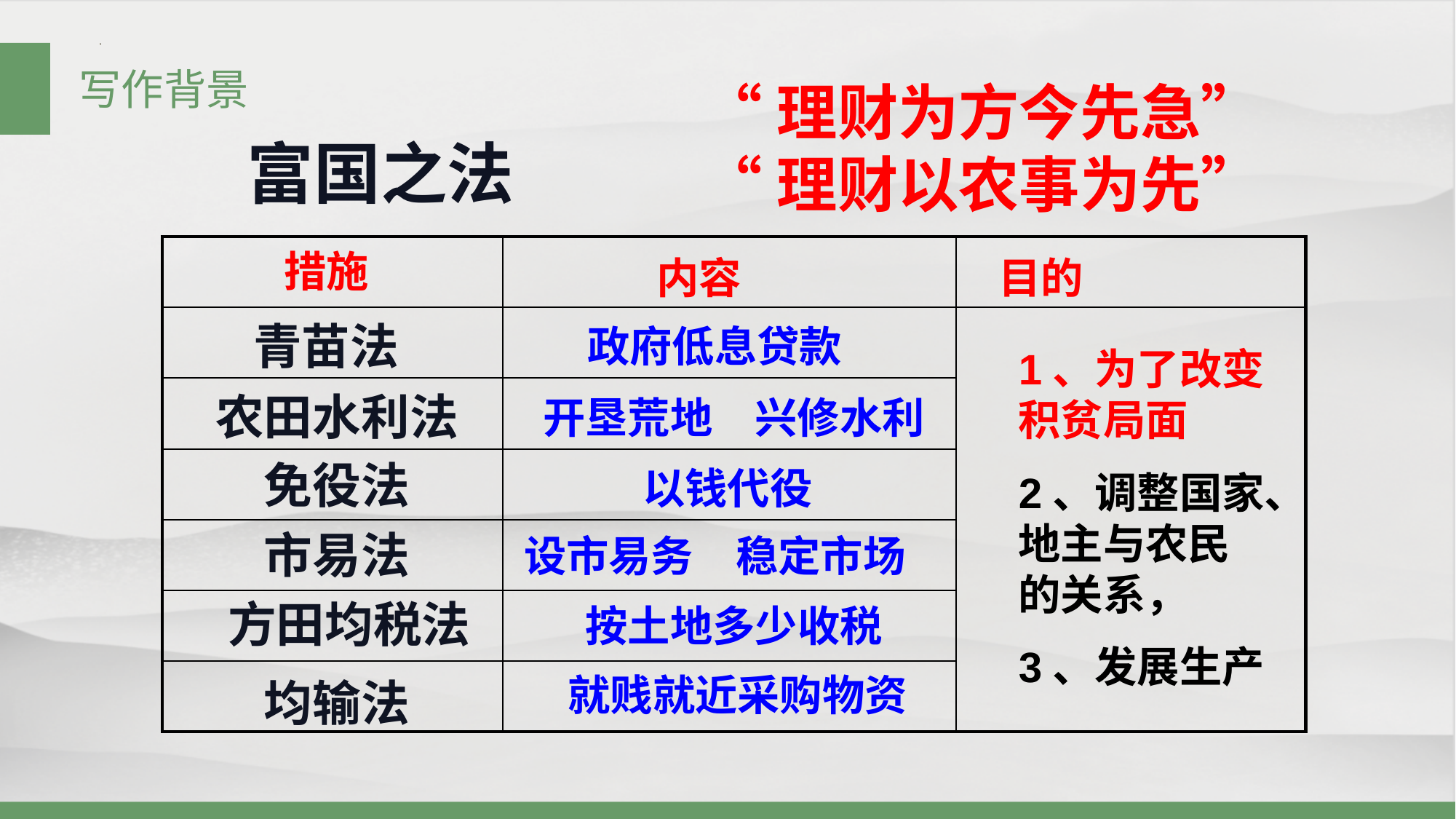

写作背景

“理财为方今先急”
“理财以农事为先”
富国之法
|  |  |  |
| --- | --- | --- |
|  |  |  |
|  |  |  |
|  |  |  |
|  |  |  |
|  |  |  |
|  |  |  |
措施
内容
目的
青苗法
政府低息贷款
1、为了改变积贫局面
2、调整国家、地主与农民的关系，
3、发展生产
农田水利法
开垦荒地　兴修水利
免役法
以钱代役
市易法
设市易务　稳定市场
方田均税法
按土地多少收税
就贱就近采购物资
均输法